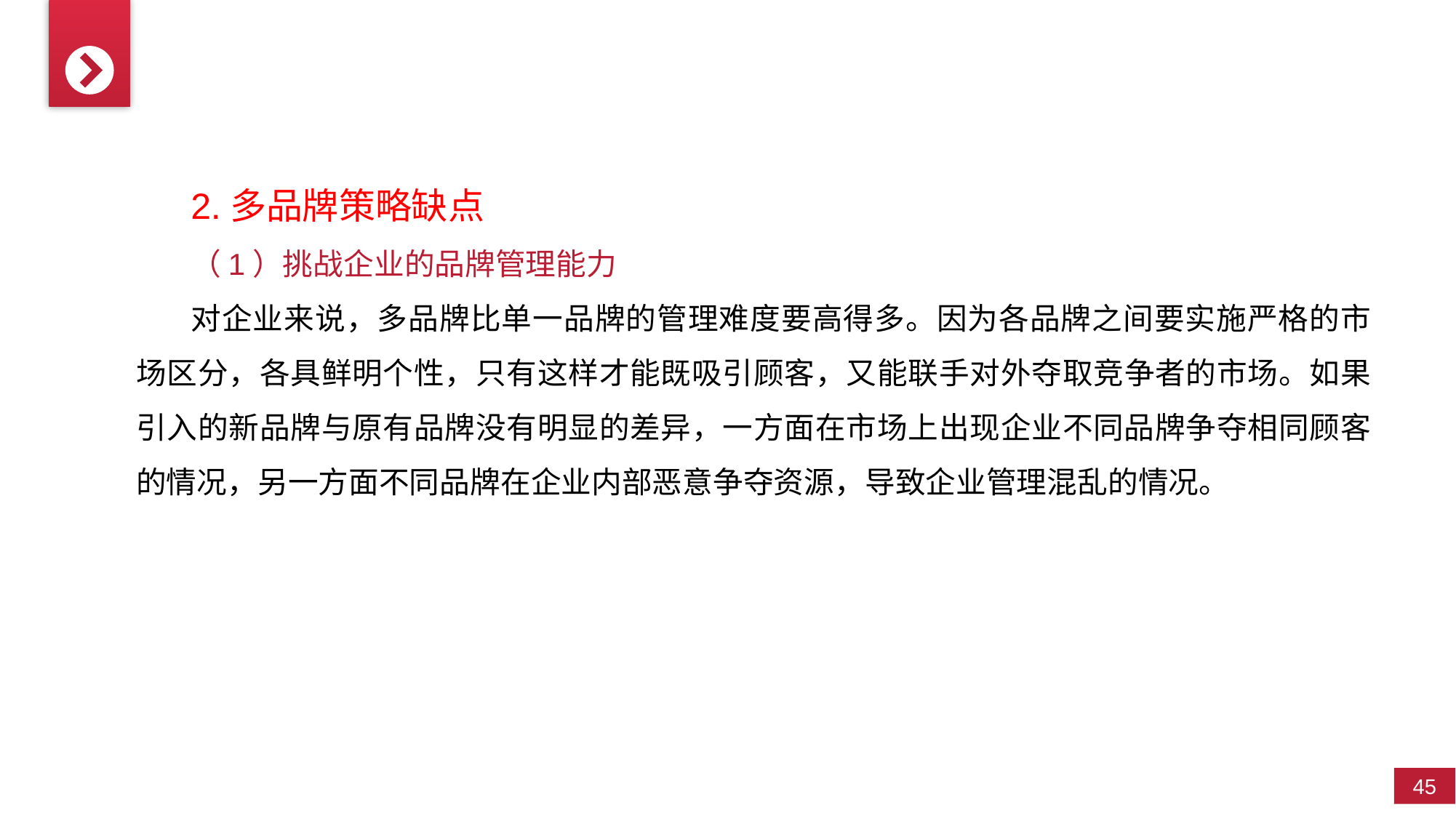

2.多品牌策略缺点
（1）挑战企业的品牌管理能力
对企业来说，多品牌比单一品牌的管理难度要高得多。因为各品牌之间要实施严格的市场区分，各具鲜明个性，只有这样才能既吸引顾客，又能联手对外夺取竞争者的市场。如果引入的新品牌与原有品牌没有明显的差异，一方面在市场上出现企业不同品牌争夺相同顾客的情况，另一方面不同品牌在企业内部恶意争夺资源，导致企业管理混乱的情况。